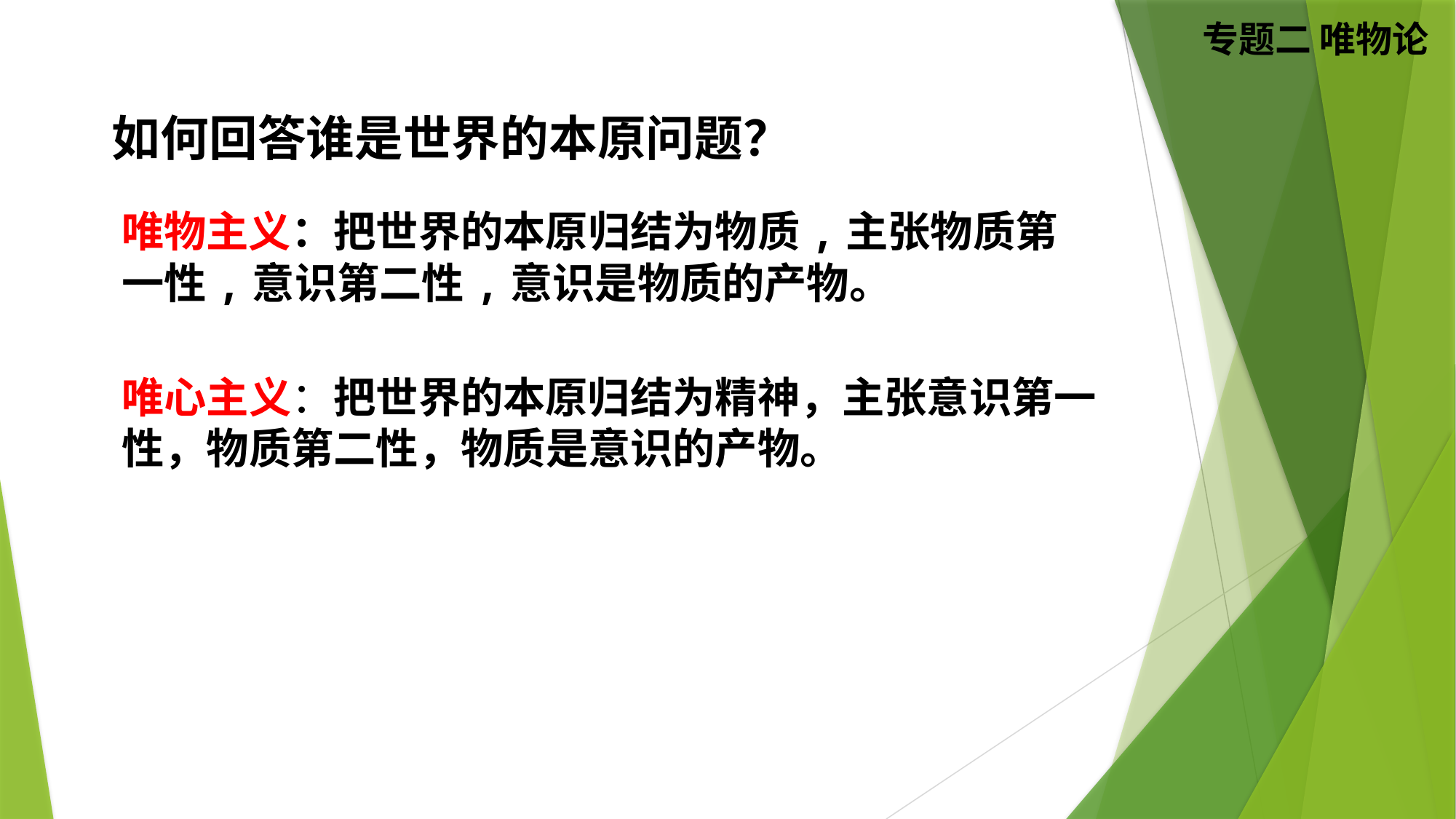

如何回答谁是世界的本原问题？
唯物主义：把世界的本原归结为物质,主张物质第一性,意识第二性,意识是物质的产物。
唯心主义：把世界的本原归结为精神，主张意识第一性，物质第二性，物质是意识的产物。